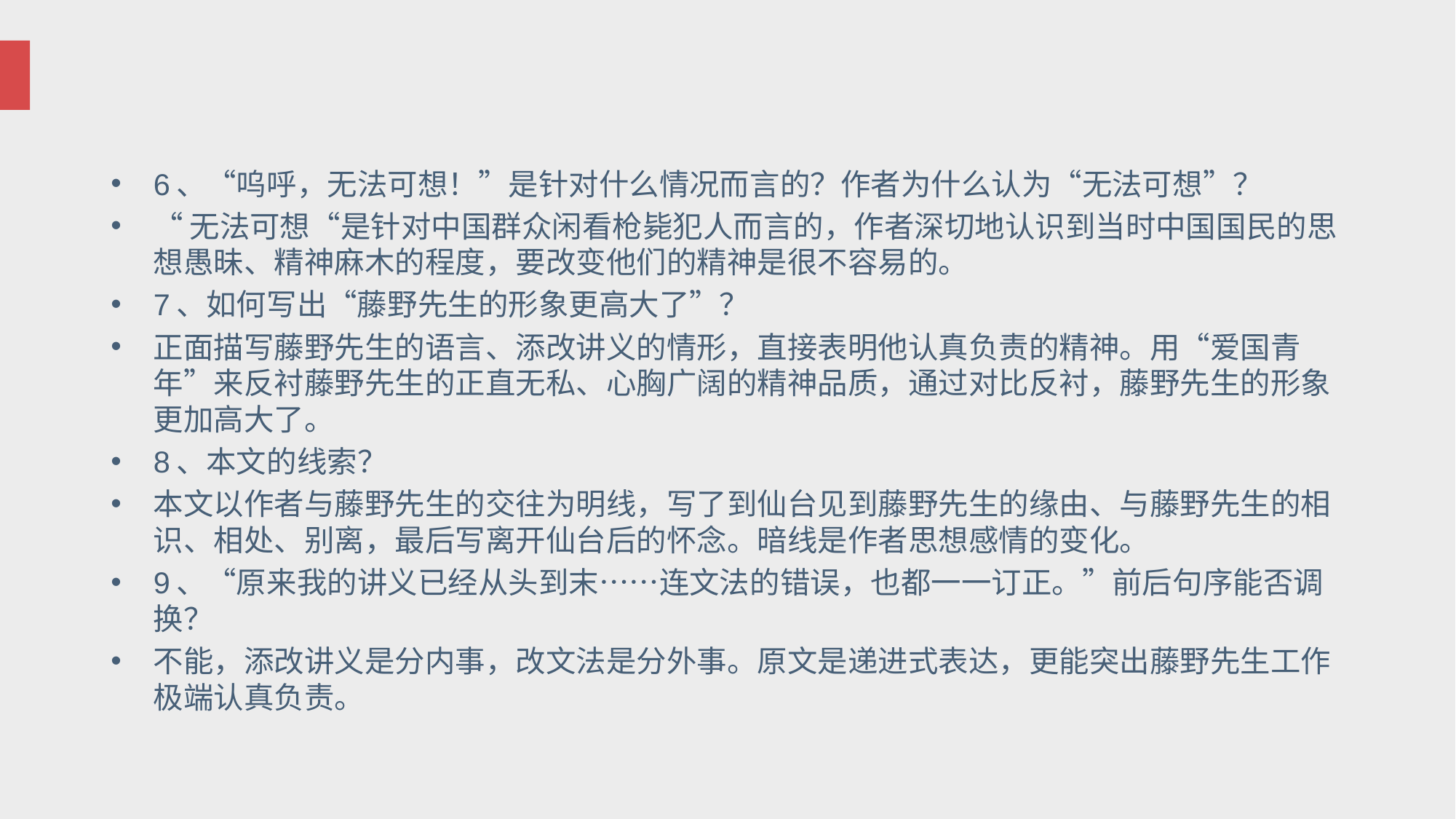

#
6、“呜呼，无法可想！”是针对什么情况而言的？作者为什么认为“无法可想”？
“无法可想“是针对中国群众闲看枪毙犯人而言的，作者深切地认识到当时中国国民的思想愚昧、精神麻木的程度，要改变他们的精神是很不容易的。
7、如何写出“藤野先生的形象更高大了”？
正面描写藤野先生的语言、添改讲义的情形，直接表明他认真负责的精神。用“爱国青年”来反衬藤野先生的正直无私、心胸广阔的精神品质，通过对比反衬，藤野先生的形象更加高大了。
8、本文的线索？
本文以作者与藤野先生的交往为明线，写了到仙台见到藤野先生的缘由、与藤野先生的相识、相处、别离，最后写离开仙台后的怀念。暗线是作者思想感情的变化。
9、“原来我的讲义已经从头到末……连文法的错误，也都一一订正。”前后句序能否调换？
不能，添改讲义是分内事，改文法是分外事。原文是递进式表达，更能突出藤野先生工作极端认真负责。